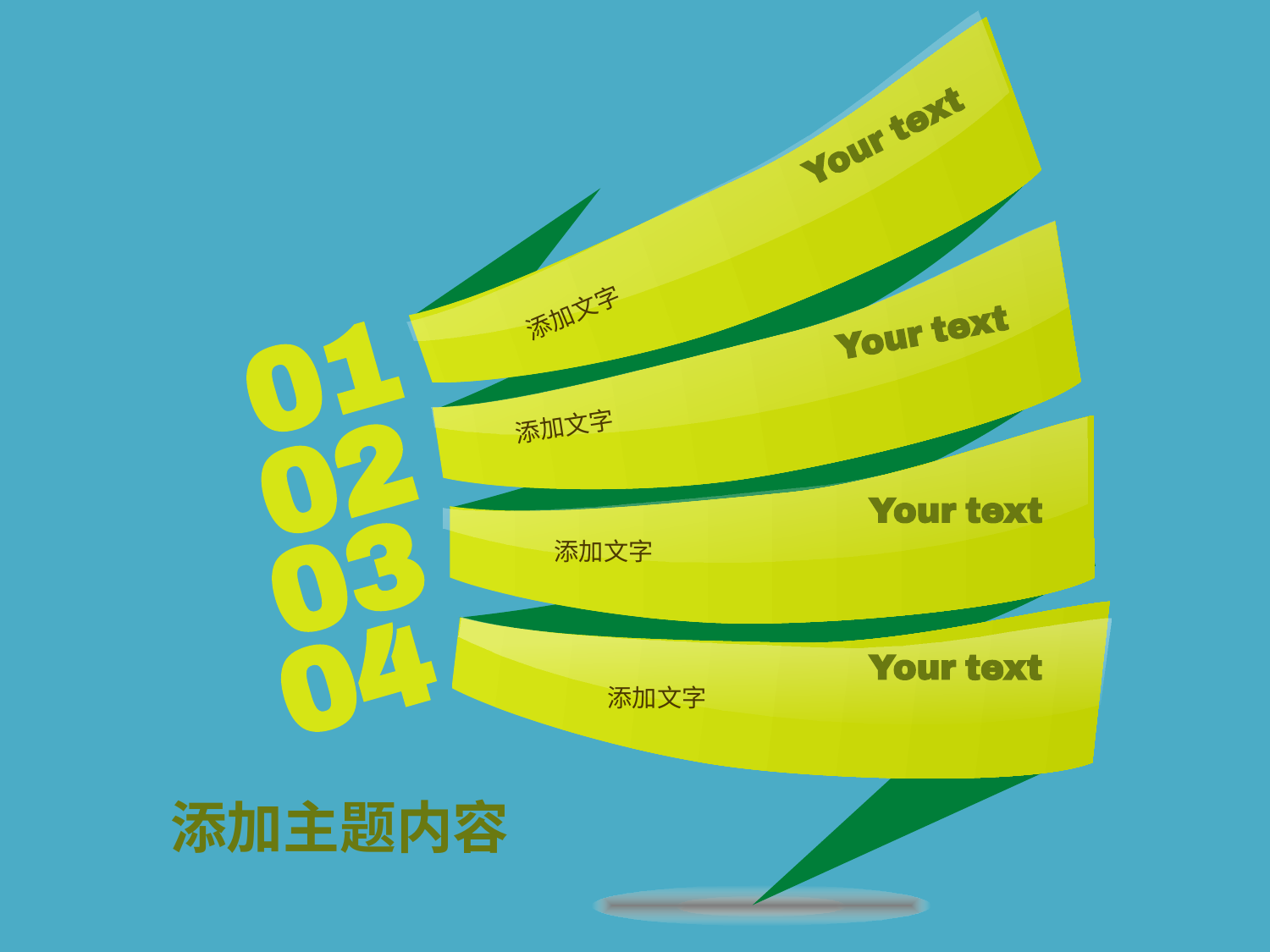

Your text
添加文字

01
Your text
添加文字

02
Your text
03
添加文字

04
Your text
添加文字

添加主题内容